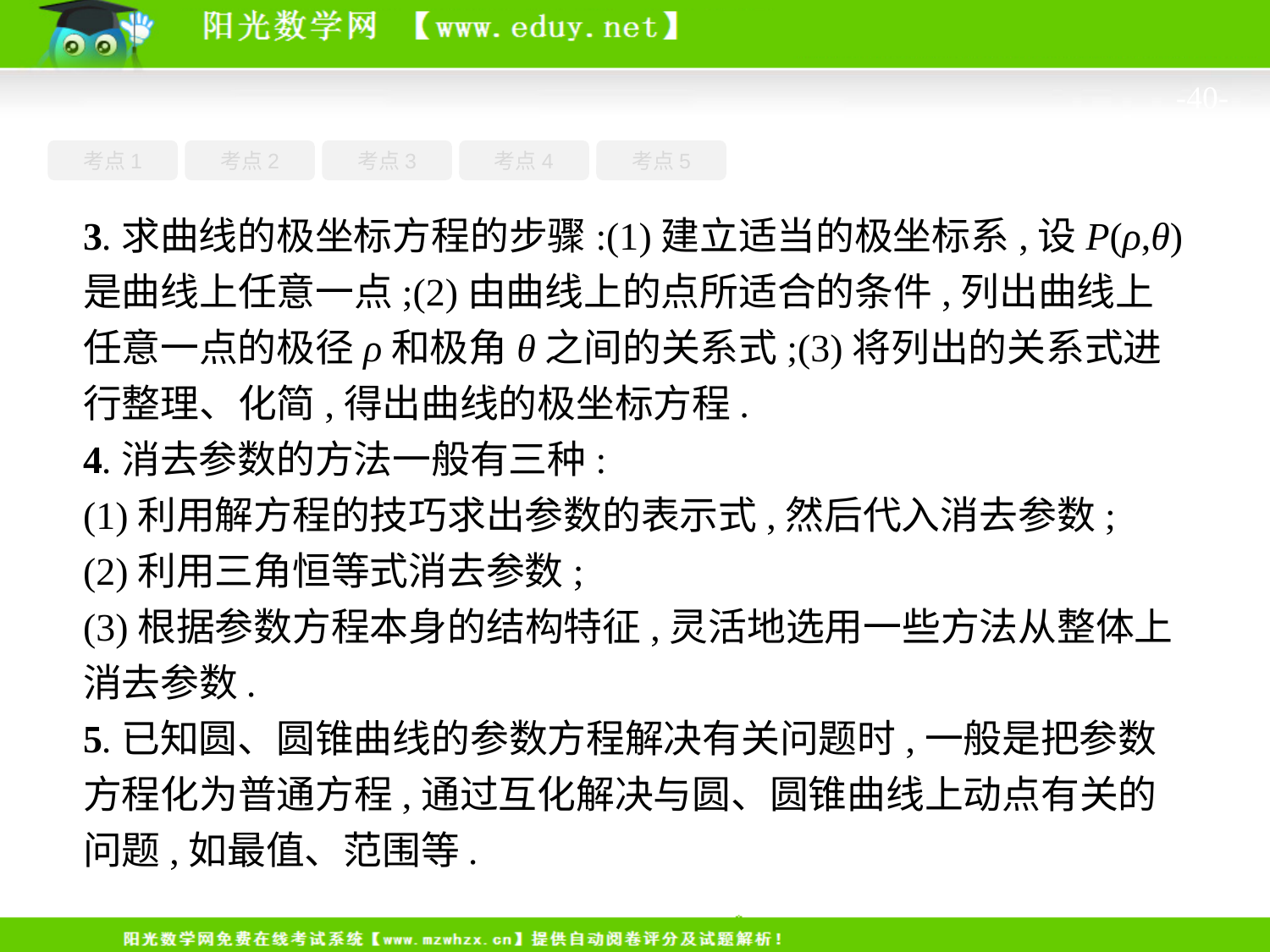

-40-
考点1
考点3
考点4
考点5
考点2
3.求曲线的极坐标方程的步骤:(1)建立适当的极坐标系,设P(ρ,θ)是曲线上任意一点;(2)由曲线上的点所适合的条件,列出曲线上任意一点的极径ρ和极角θ之间的关系式;(3)将列出的关系式进行整理、化简,得出曲线的极坐标方程.
4.消去参数的方法一般有三种:
(1)利用解方程的技巧求出参数的表示式,然后代入消去参数;
(2)利用三角恒等式消去参数;
(3)根据参数方程本身的结构特征,灵活地选用一些方法从整体上消去参数.
5.已知圆、圆锥曲线的参数方程解决有关问题时,一般是把参数方程化为普通方程,通过互化解决与圆、圆锥曲线上动点有关的问题,如最值、范围等.